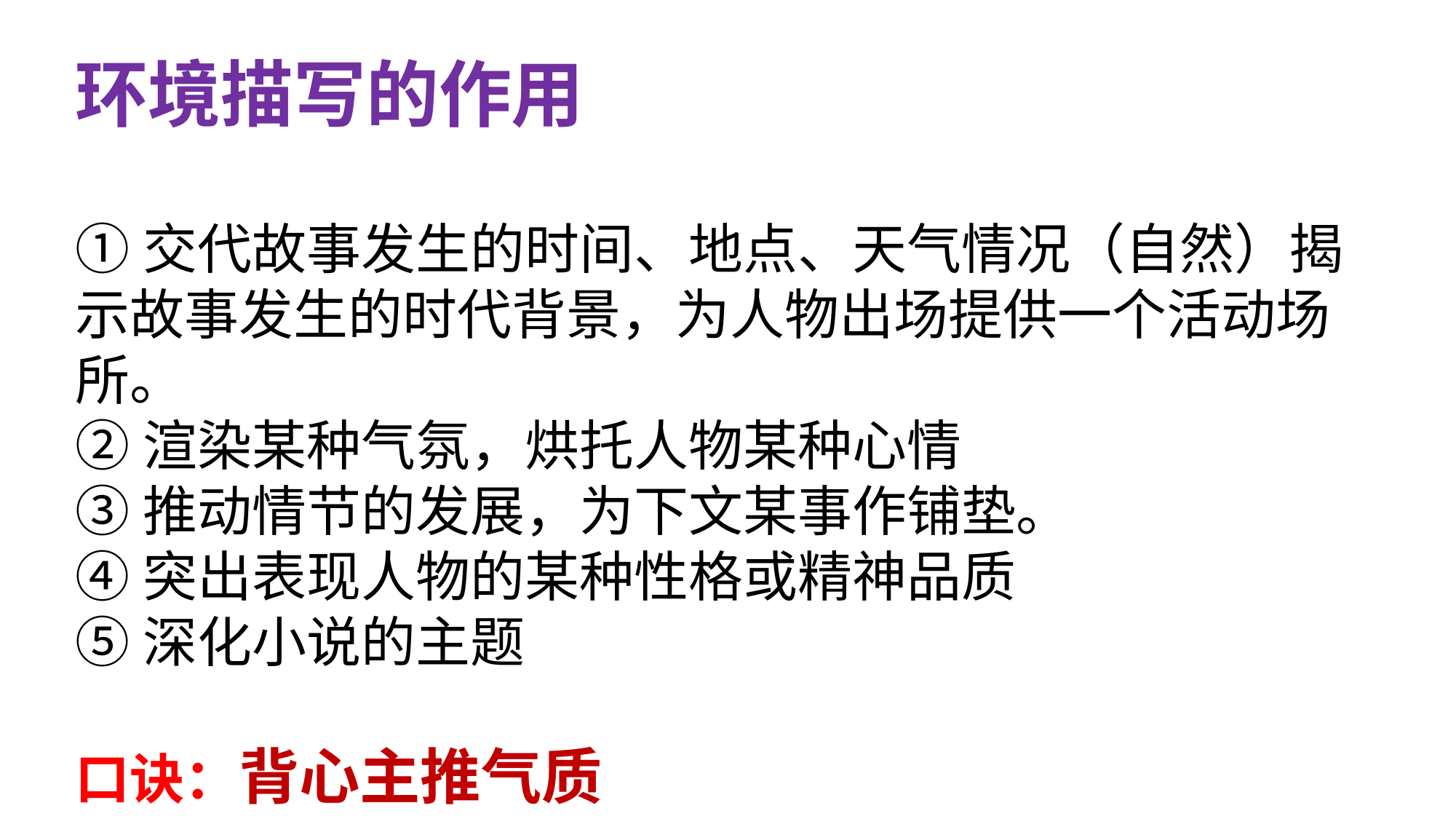

环境描写的作用
①交代故事发生的时间、地点、天气情况（自然）揭示故事发生的时代背景，为人物出场提供一个活动场所。
②渲染某种气氛，烘托人物某种心情
③推动情节的发展，为下文某事作铺垫。
④突出表现人物的某种性格或精神品质
⑤深化小说的主题

口诀：背心主推气质